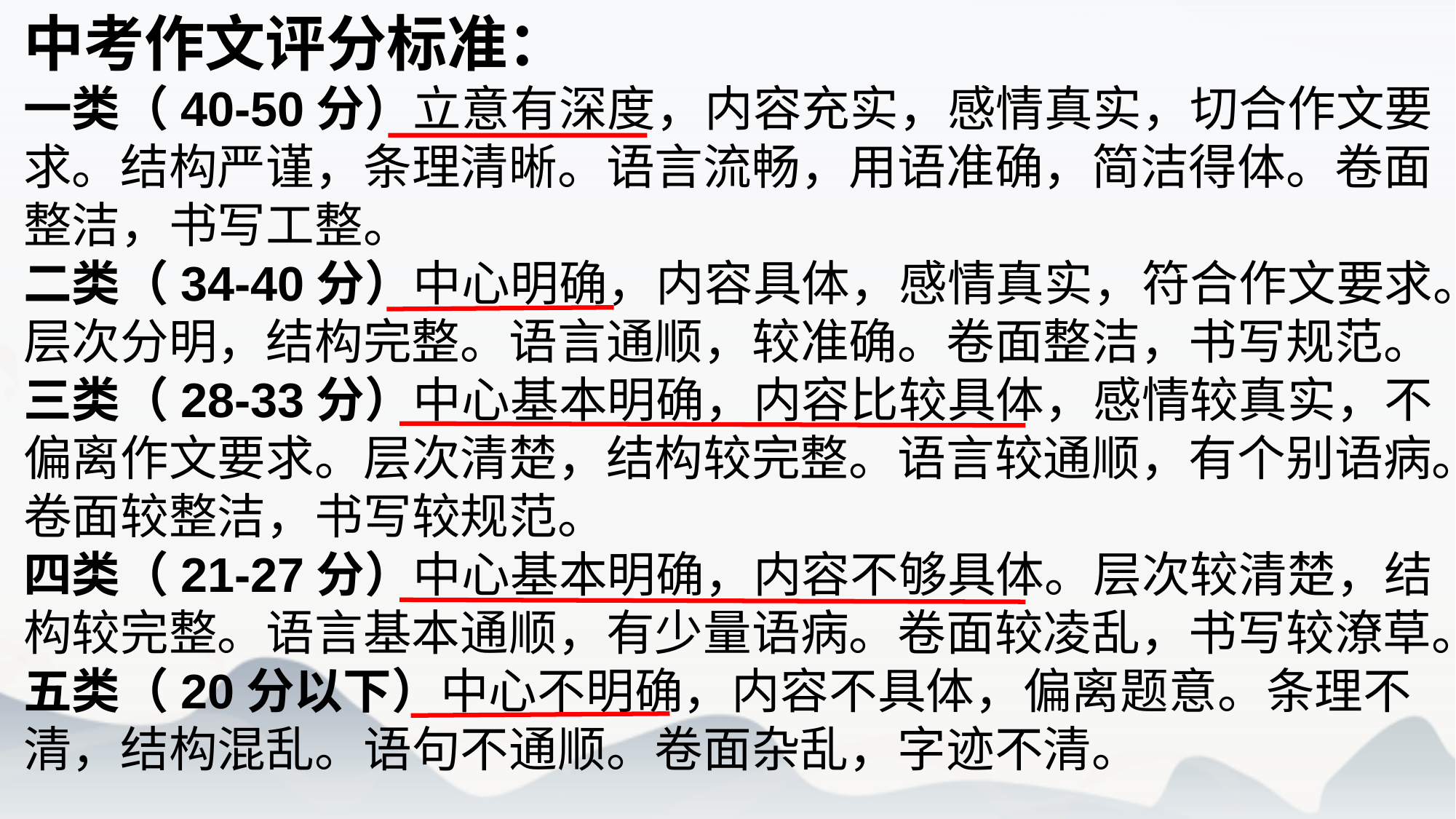

中考作文评分标准：
一类（40-50分）立意有深度，内容充实，感情真实，切合作文要求。结构严谨，条理清晰。语言流畅，用语准确，简洁得体。卷面整洁，书写工整。
二类（34-40分）中心明确，内容具体，感情真实，符合作文要求。层次分明，结构完整。语言通顺，较准确。卷面整洁，书写规范。
三类（28-33分）中心基本明确，内容比较具体，感情较真实，不偏离作文要求。层次清楚，结构较完整。语言较通顺，有个别语病。卷面较整洁，书写较规范。
四类（21-27分）中心基本明确，内容不够具体。层次较清楚，结构较完整。语言基本通顺，有少量语病。卷面较凌乱，书写较潦草。
五类（20分以下）中心不明确，内容不具体，偏离题意。条理不清，结构混乱。语句不通顺。卷面杂乱，字迹不清。